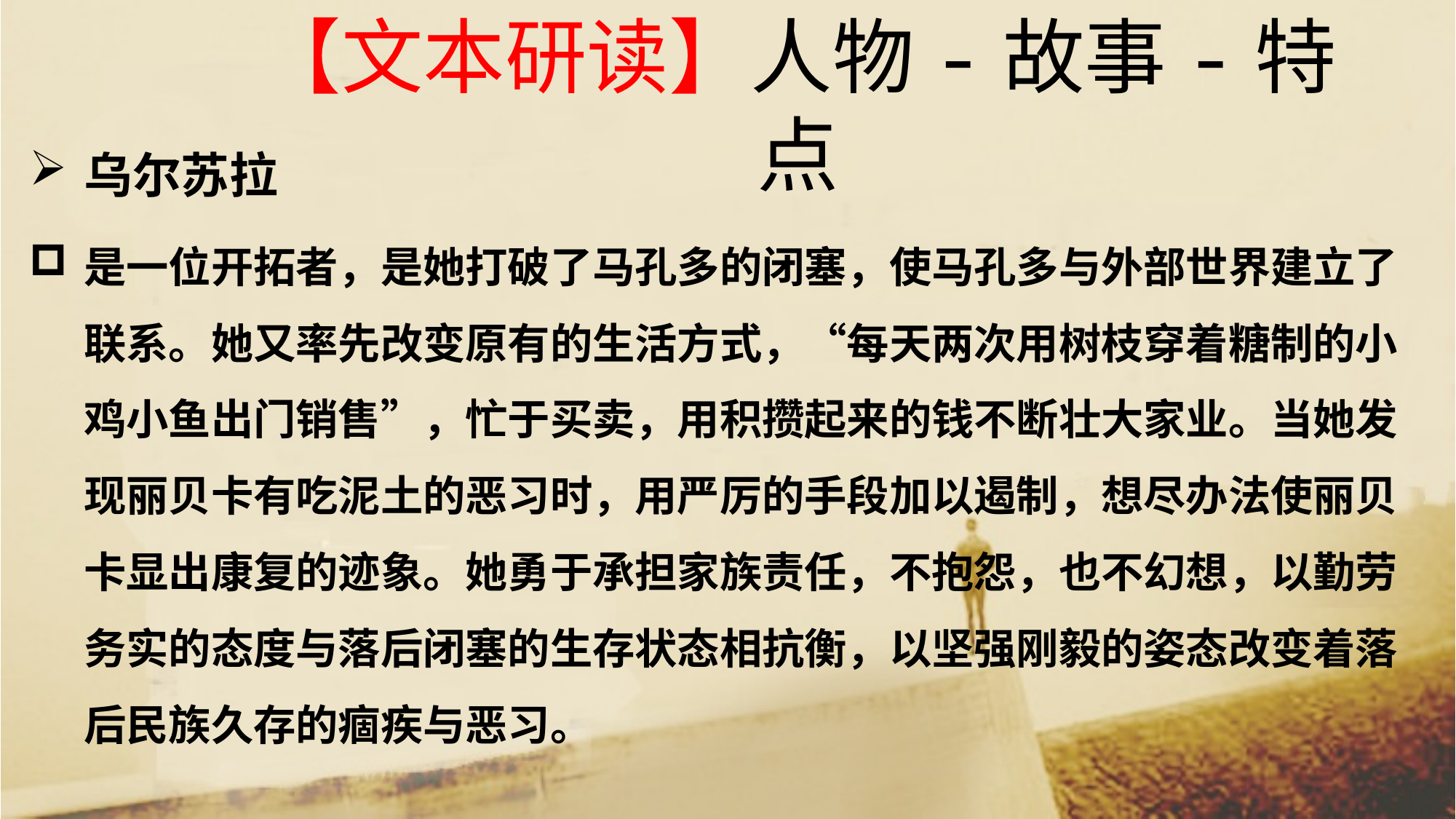

【文本研读】人物-故事-特点

乌尔苏拉
是一位开拓者，是她打破了马孔多的闭塞，使马孔多与外部世界建立了联系。她又率先改变原有的生活方式，“每天两次用树枝穿着糖制的小鸡小鱼出门销售”，忙于买卖，用积攒起来的钱不断壮大家业。当她发现丽贝卡有吃泥土的恶习时，用严厉的手段加以遏制，想尽办法使丽贝卡显出康复的迹象。她勇于承担家族责任，不抱怨，也不幻想，以勤劳务实的态度与落后闭塞的生存状态相抗衡，以坚强刚毅的姿态改变着落后民族久存的痼疾与恶习。